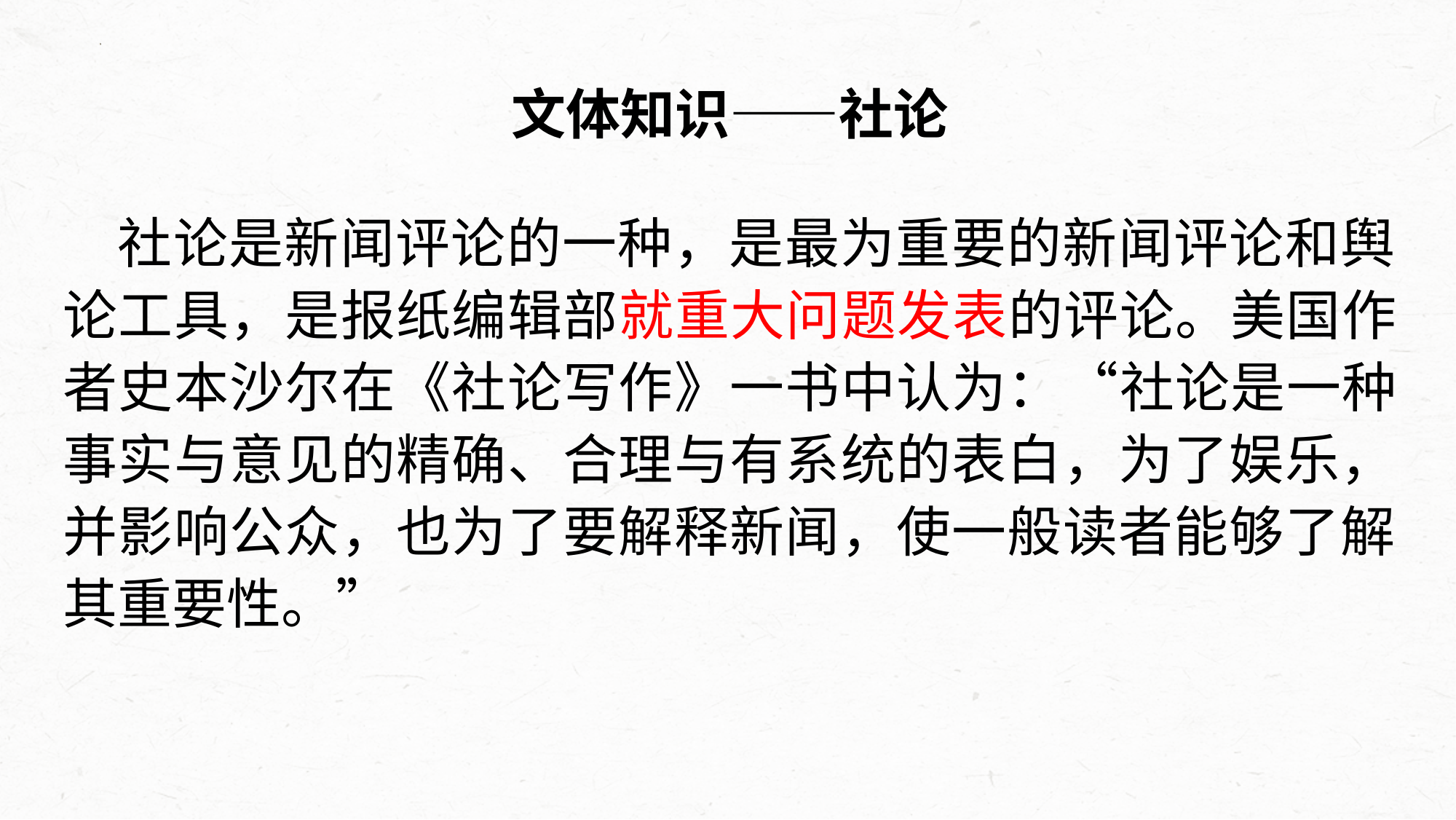

文体知识——社论
社论是新闻评论的一种，是最为重要的新闻评论和舆论工具，是报纸编辑部就重大问题发表的评论。美国作者史本沙尔在《社论写作》一书中认为：“社论是一种事实与意见的精确、合理与有系统的表白，为了娱乐，并影响公众，也为了要解释新闻，使一般读者能够了解其重要性。”